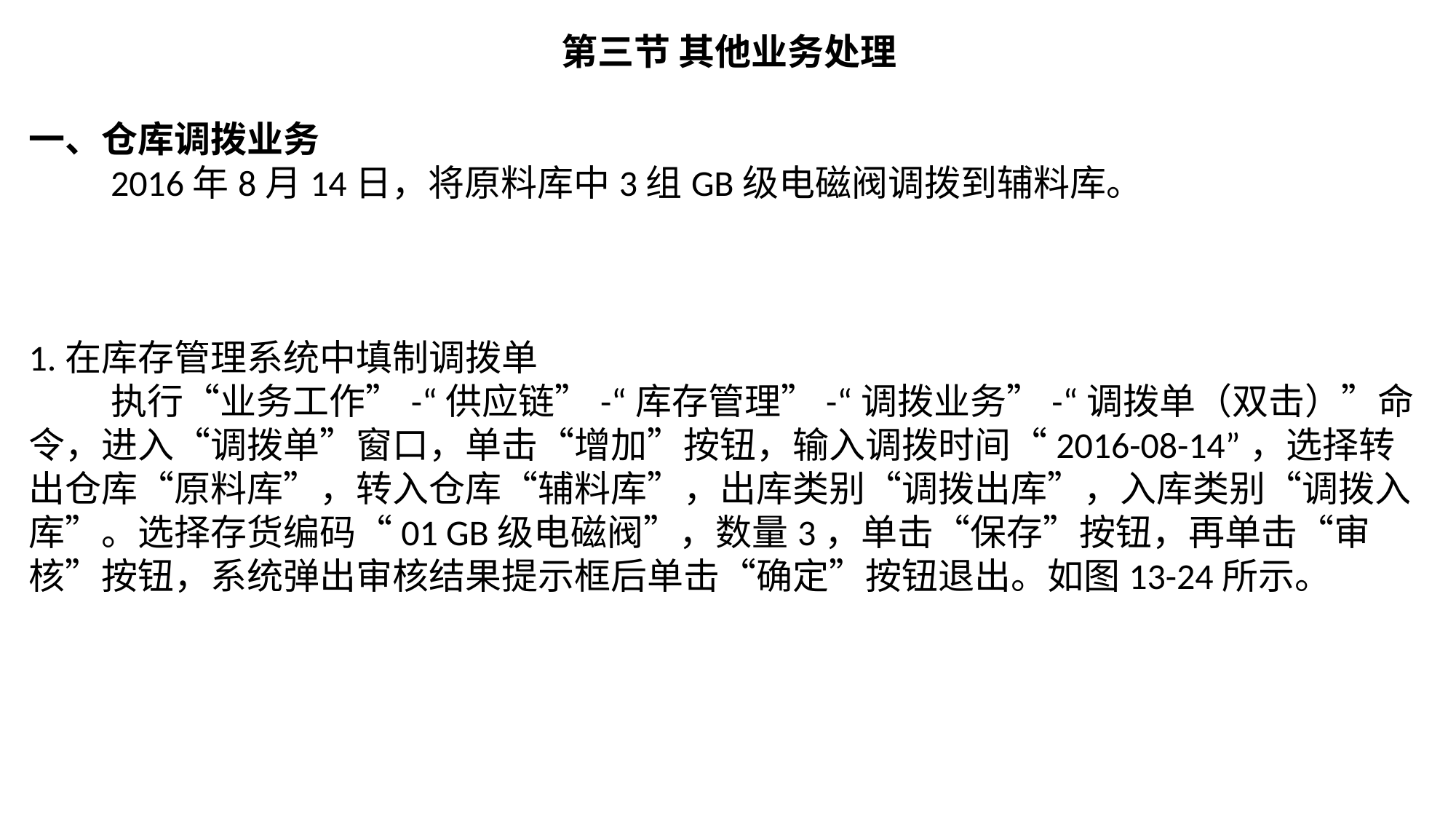

第三节 其他业务处理

一、仓库调拨业务
          2016年8月14日，将原料库中3组GB级电磁阀调拨到辅料库。

1.在库存管理系统中填制调拨单
         执行“业务工作”-“供应链”-“库存管理”-“调拨业务”-“调拨单（双击）”命令，进入“调拨单”窗口，单击“增加”按钮，输入调拨时间“2016-08-14”，选择转出仓库“原料库”，转入仓库“辅料库”，出库类别“调拨出库”，入库类别“调拨入库”。选择存货编码“01 GB级电磁阀”，数量3，单击“保存”按钮，再单击“审核”按钮，系统弹出审核结果提示框后单击“确定”按钮退出。如图13-24所示。